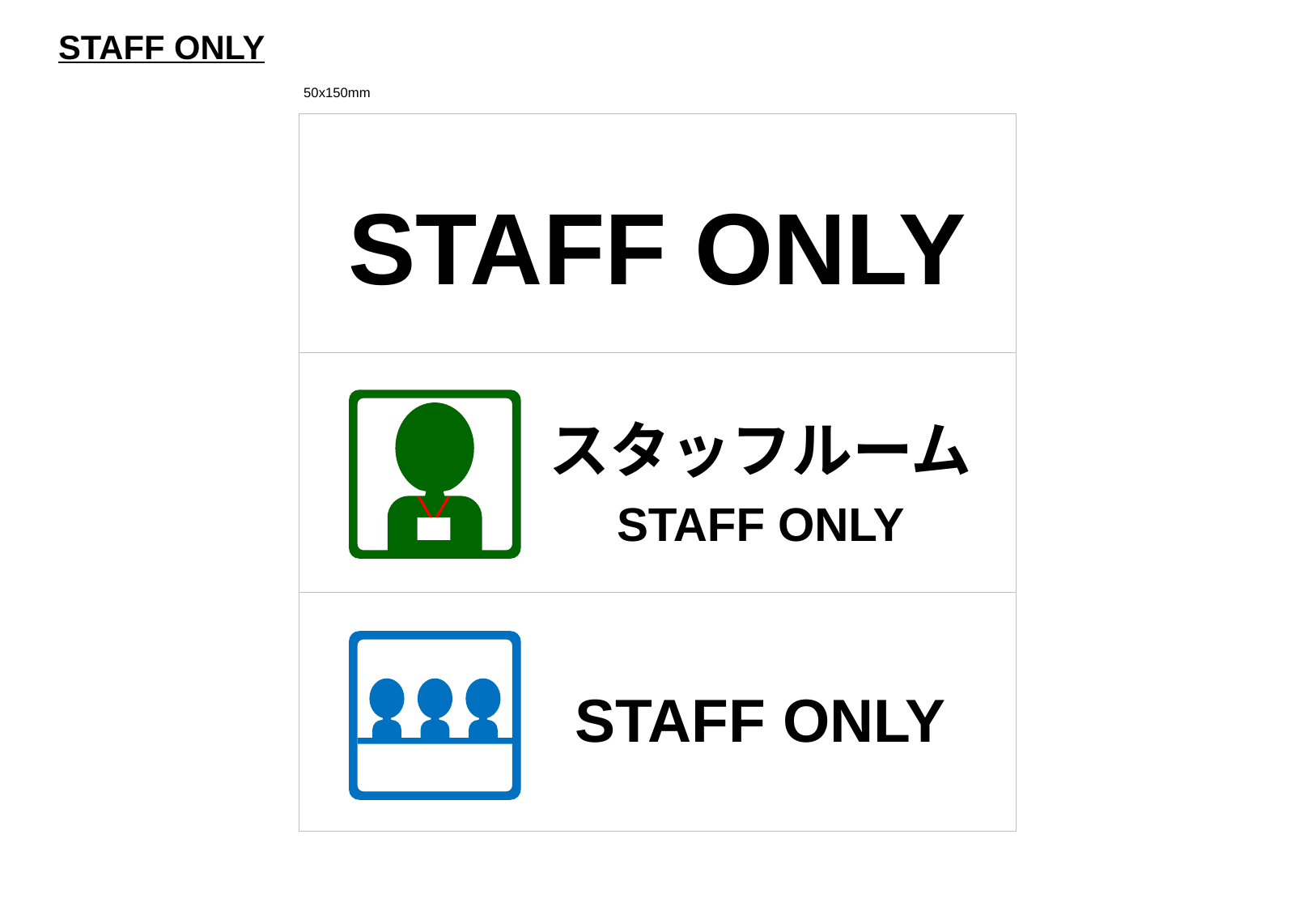

STAFF ONLY
50x150mm

STAFF ONLY

スタッフルーム
STAFF ONLY

STAFF ONLY